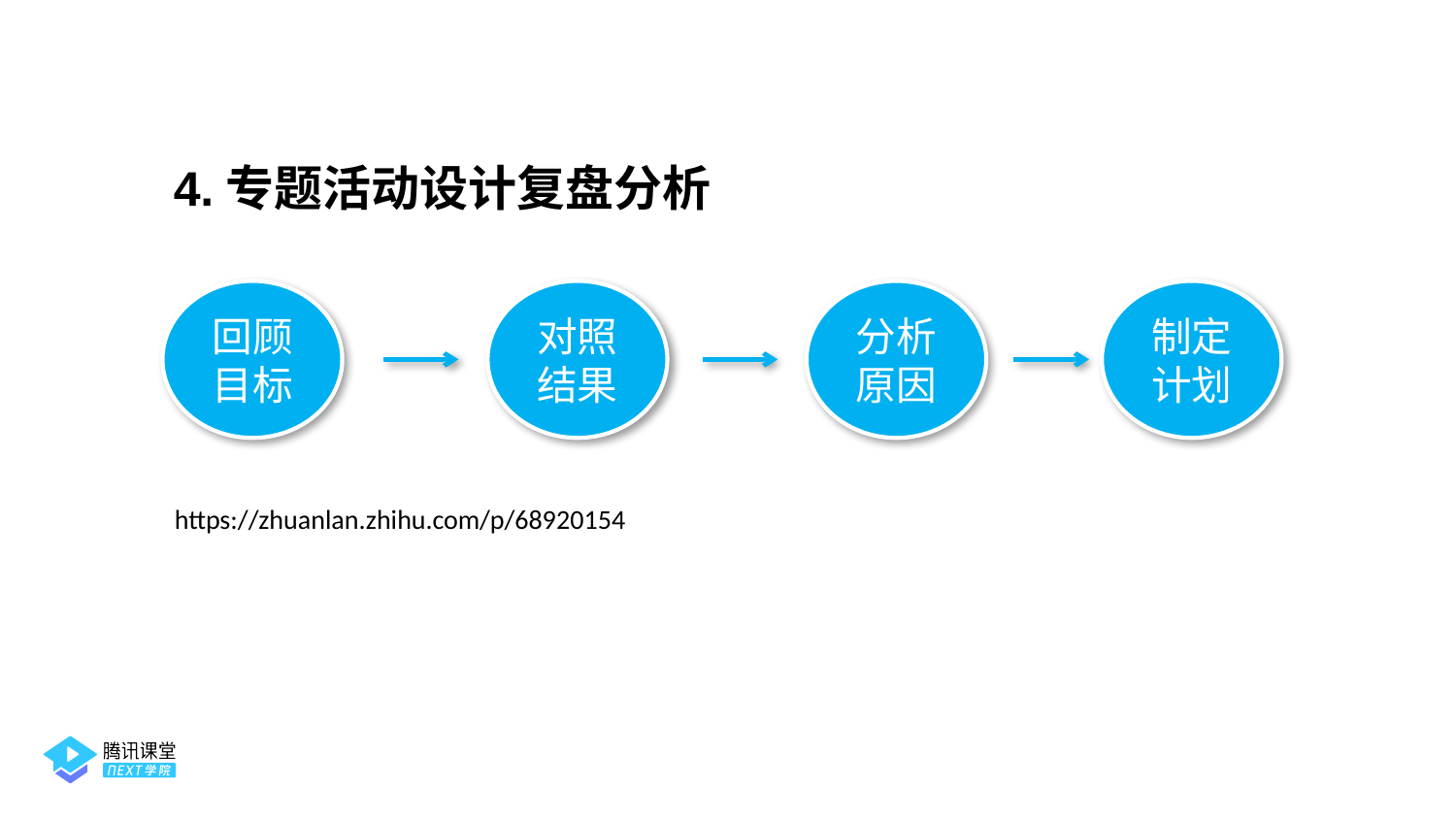

4.专题活动设计复盘分析
回顾
目标
对照
结果
分析
原因
制定计划
https://zhuanlan.zhihu.com/p/68920154